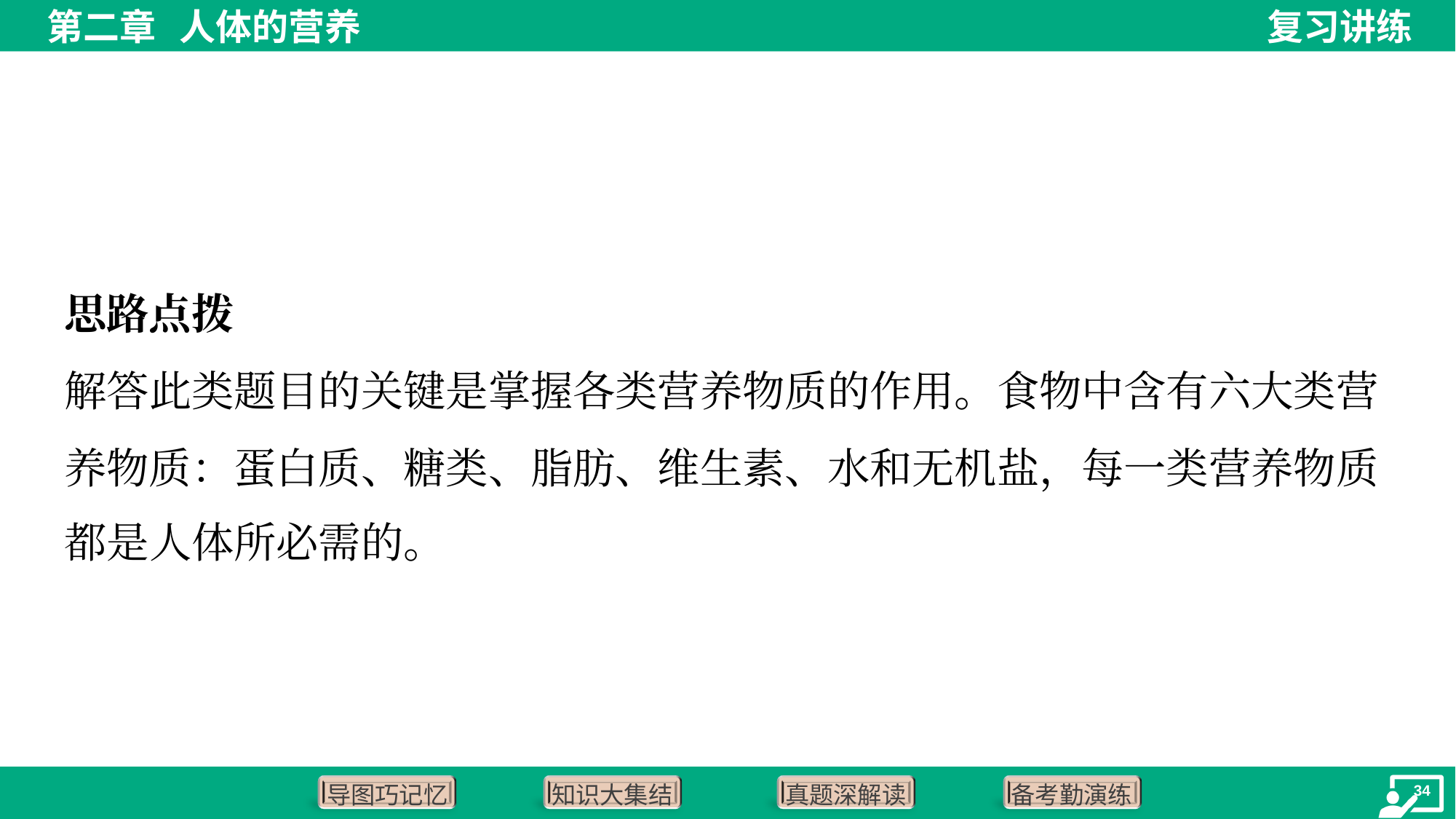

思路点拨
解答此类题目的关键是掌握各类营养物质的作用。食物中含有六大类营
养物质：蛋白质、糖类、脂肪、维生素、水和无机盐，每一类营养物质
都是人体所必需的。